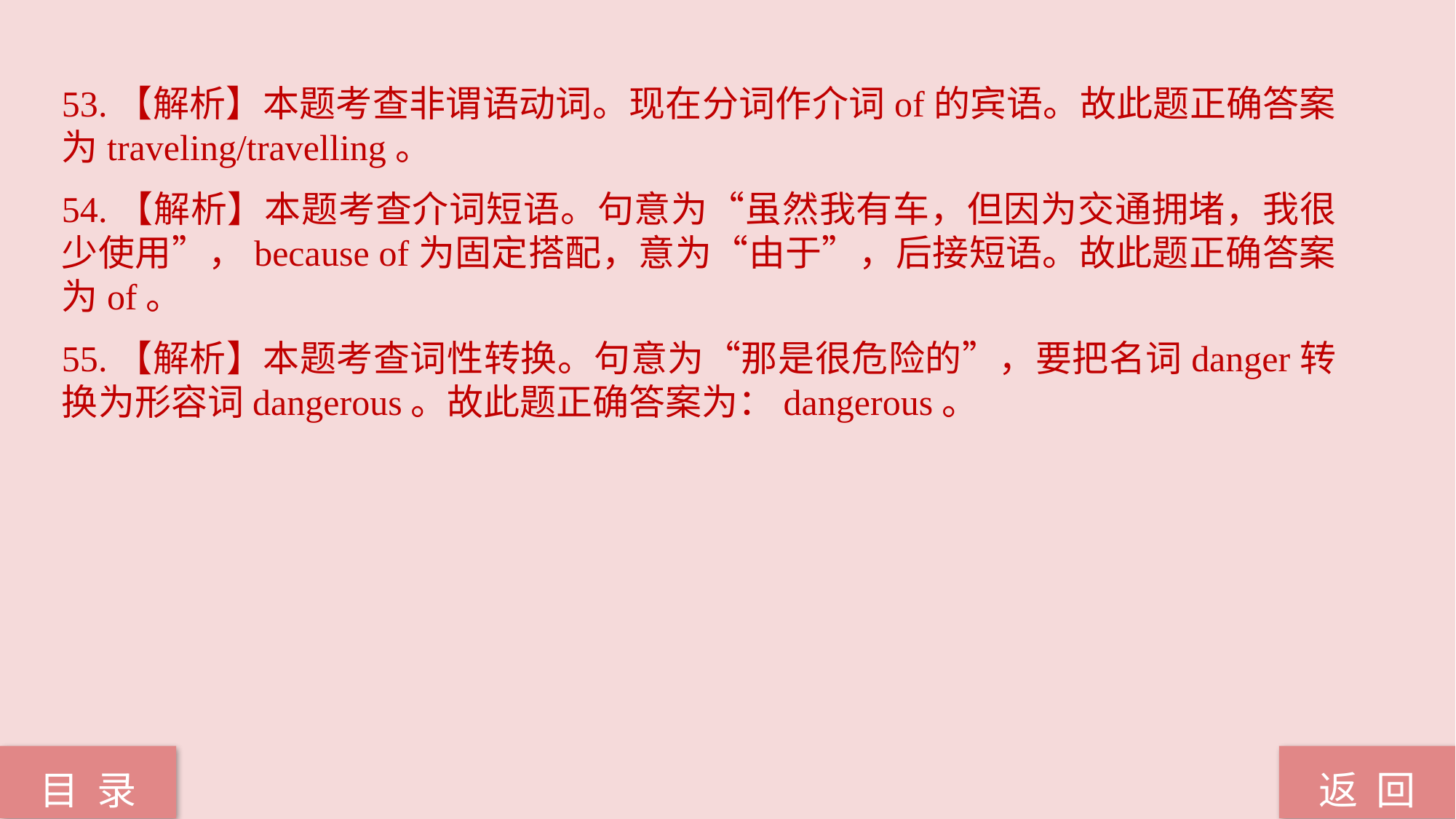

53.【解析】本题考查非谓语动词。现在分词作介词of的宾语。故此题正确答案为traveling/travelling。
54.【解析】本题考查介词短语。句意为“虽然我有车，但因为交通拥堵，我很少使用”，because of为固定搭配，意为“由于”，后接短语。故此题正确答案为of。
55.【解析】本题考查词性转换。句意为“那是很危险的”，要把名词danger转换为形容词dangerous。故此题正确答案为：dangerous。
返  回